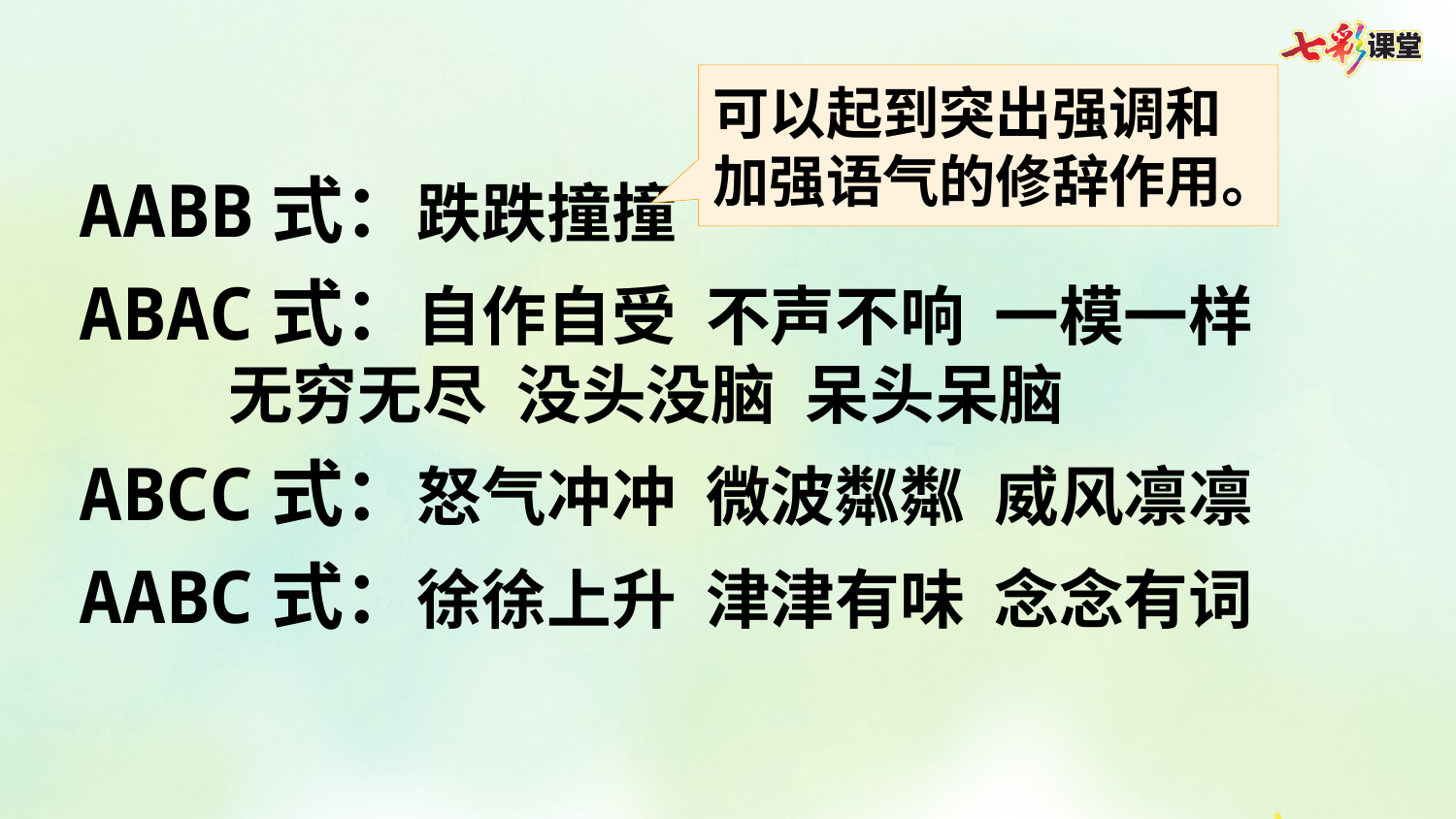

可以起到突出强调和加强语气的修辞作用。
AABB式：跌跌撞撞
ABAC式：自作自受  不声不响  一模一样
         无穷无尽  没头没脑  呆头呆脑
ABCC式：怒气冲冲  微波粼粼  威风凛凛
AABC式：徐徐上升  津津有味  念念有词